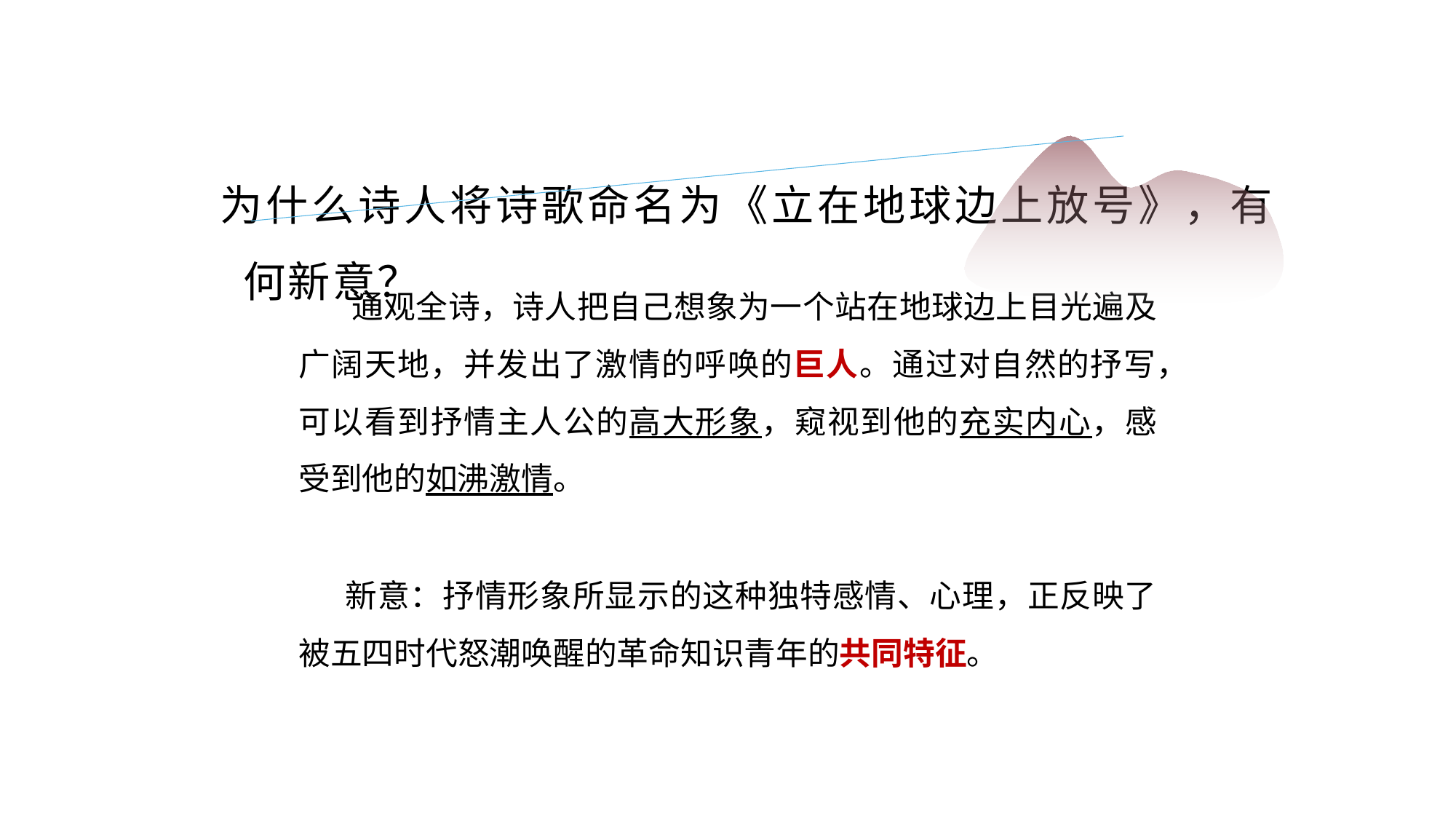

为什么诗人将诗歌命名为《立在地球边上放号》，有何新意？
      通观全诗，诗人把自己想象为一个站在地球边上目光遍及广阔天地，并发出了激情的呼唤的巨人。通过对自然的抒写，可以看到抒情主人公的高大形象，窥视到他的充实内心，感受到他的如沸激情。

     新意：抒情形象所显示的这种独特感情、心理，正反映了被五四时代怒潮唤醒的革命知识青年的共同特征。